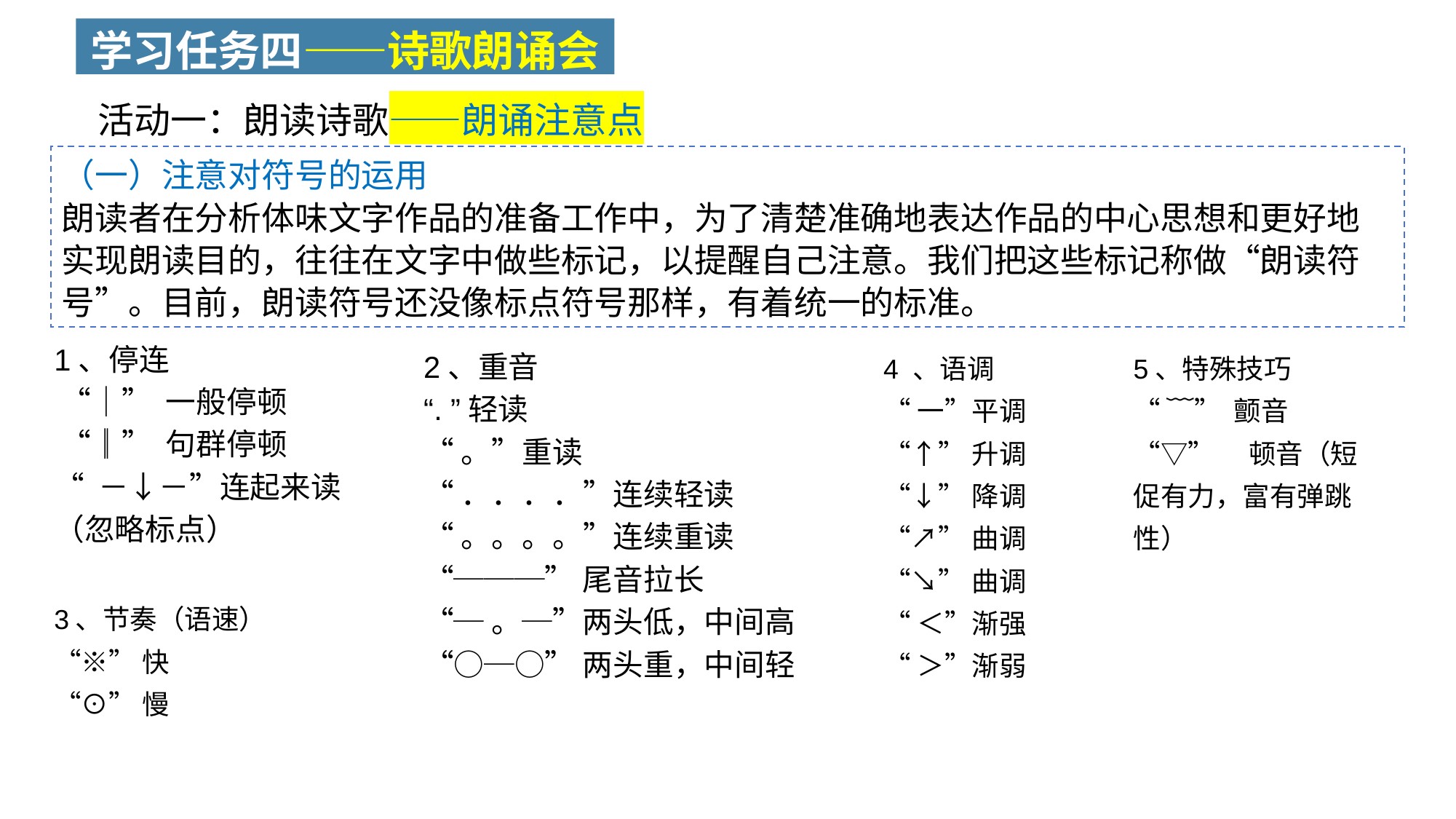

学习任务四——诗歌朗诵会
活动一：朗读诗歌——朗诵注意点
（一）注意对符号的运用
朗读者在分析体味文字作品的准备工作中，为了清楚准确地表达作品的中心思想和更好地实现朗读目的，往往在文字中做些标记，以提醒自己注意。我们把这些标记称做“朗读符号”。目前，朗读符号还没像标点符号那样，有着统一的标准。
1、停连
 “│” 一般停顿
 “║” 句群停顿
“ －↓－”连起来读（忽略标点）
2、重音
“. ”轻读
“。”重读
“．．．．”连续轻读
“。。。。”连续重读
“───”尾音拉长
“─。─”两头低，中间高
“○─○”两头重，中间轻
4 、语调
“一”平调
“↑”升调
“↓”降调
“↗”曲调
“↘”曲调
“＜”渐强
“＞”渐弱
5、特殊技巧
“﹋”  颤音
“▽”　顿音（短促有力，富有弹跳性）
3、节奏（语速）
“※”快
“⊙”慢